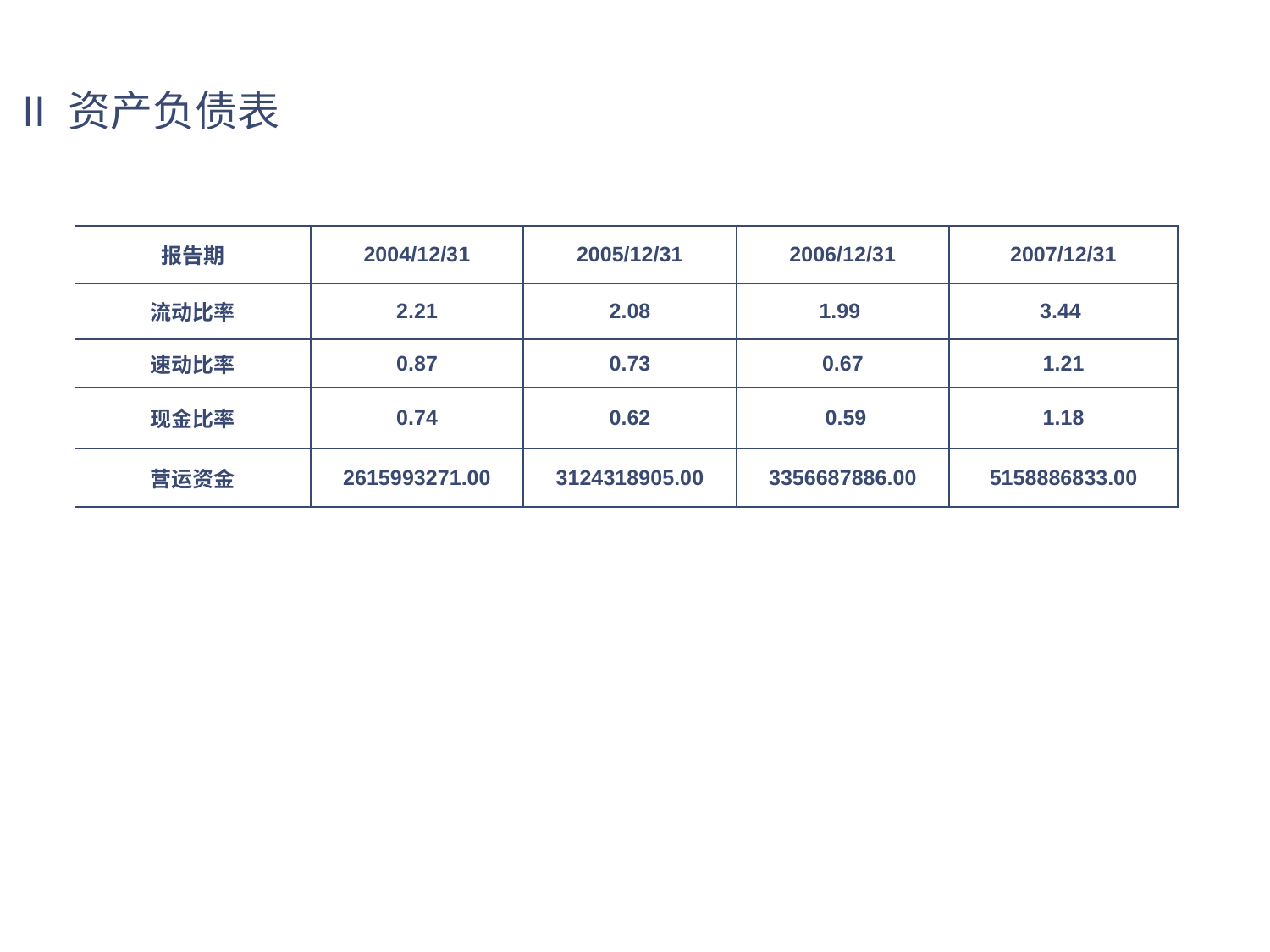

# II 资产负债表
| 报告期 | 2004/12/31 | 2005/12/31 | 2006/12/31 | 2007/12/31 |
| --- | --- | --- | --- | --- |
| 流动比率 | 2.21 | 2.08 | 1.99 | 3.44 |
| 速动比率 | 0.87 | 0.73 | 0.67 | 1.21 |
| 现金比率 | 0.74 | 0.62 | 0.59 | 1.18 |
| 营运资金 | 2615993271.00 | 3124318905.00 | 3356687886.00 | 5158886833.00 |